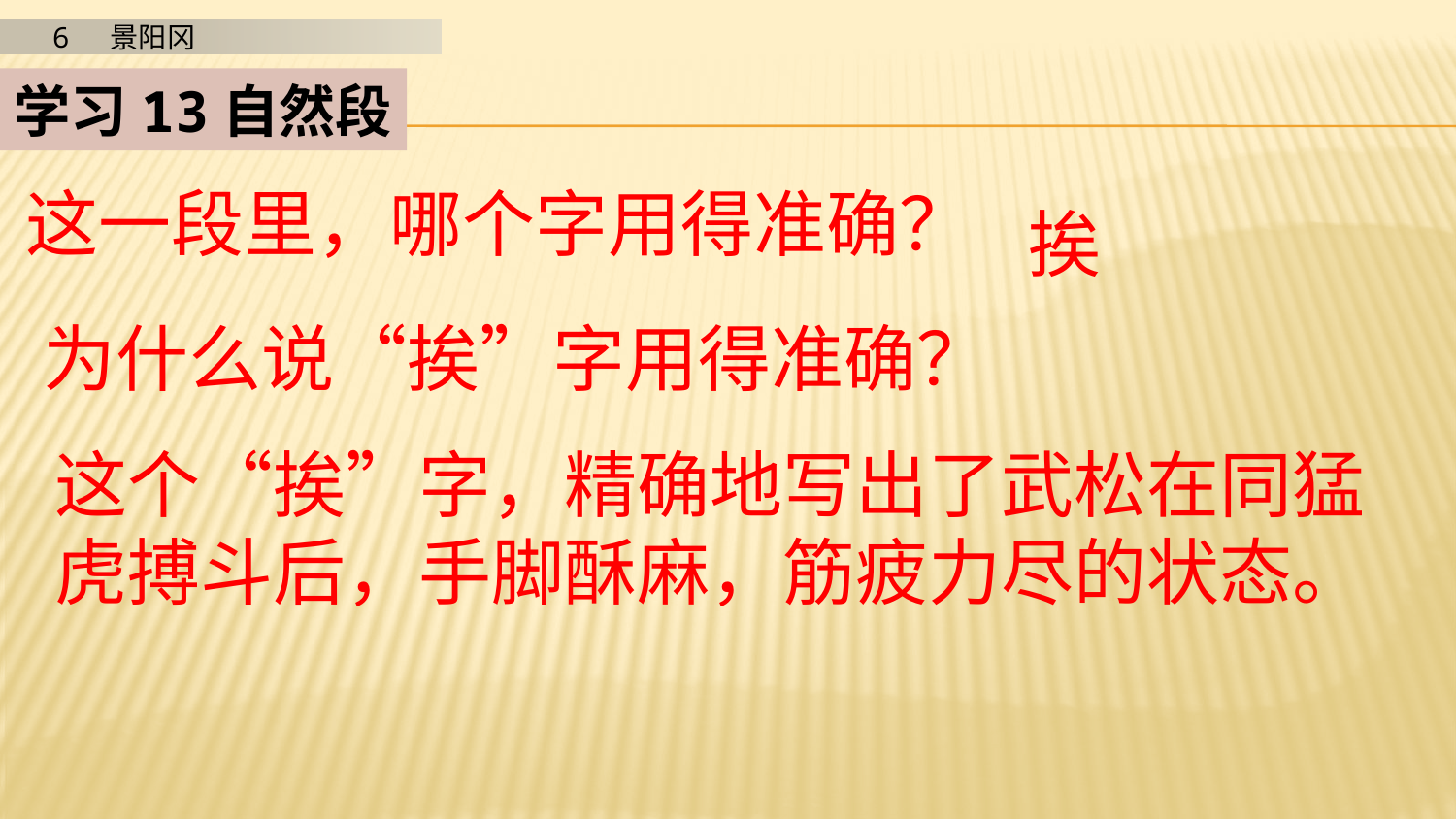

学习13自然段
这一段里，哪个字用得准确？
挨
为什么说“挨”字用得准确？
这个“挨”字，精确地写出了武松在同猛虎搏斗后，手脚酥麻，筋疲力尽的状态。